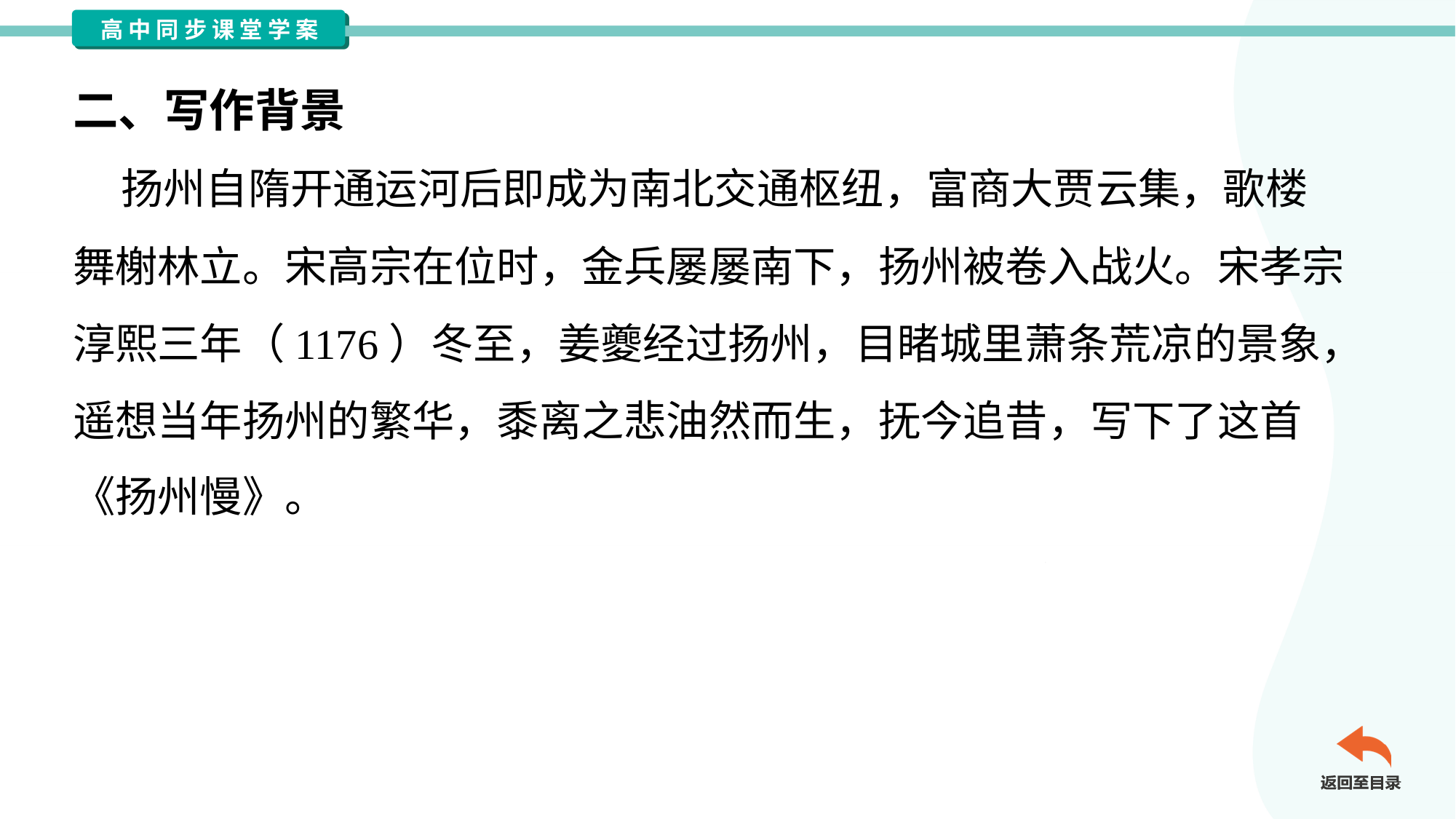

二、写作背景
    扬州自隋开通运河后即成为南北交通枢纽，富商大贾云集，歌楼
舞榭林立。宋高宗在位时，金兵屡屡南下，扬州被卷入战火。宋孝宗
淳熙三年（1176）冬至，姜夔经过扬州，目睹城里萧条荒凉的景象，
遥想当年扬州的繁华，黍离之悲油然而生，抚今追昔，写下了这首
《扬州慢》。